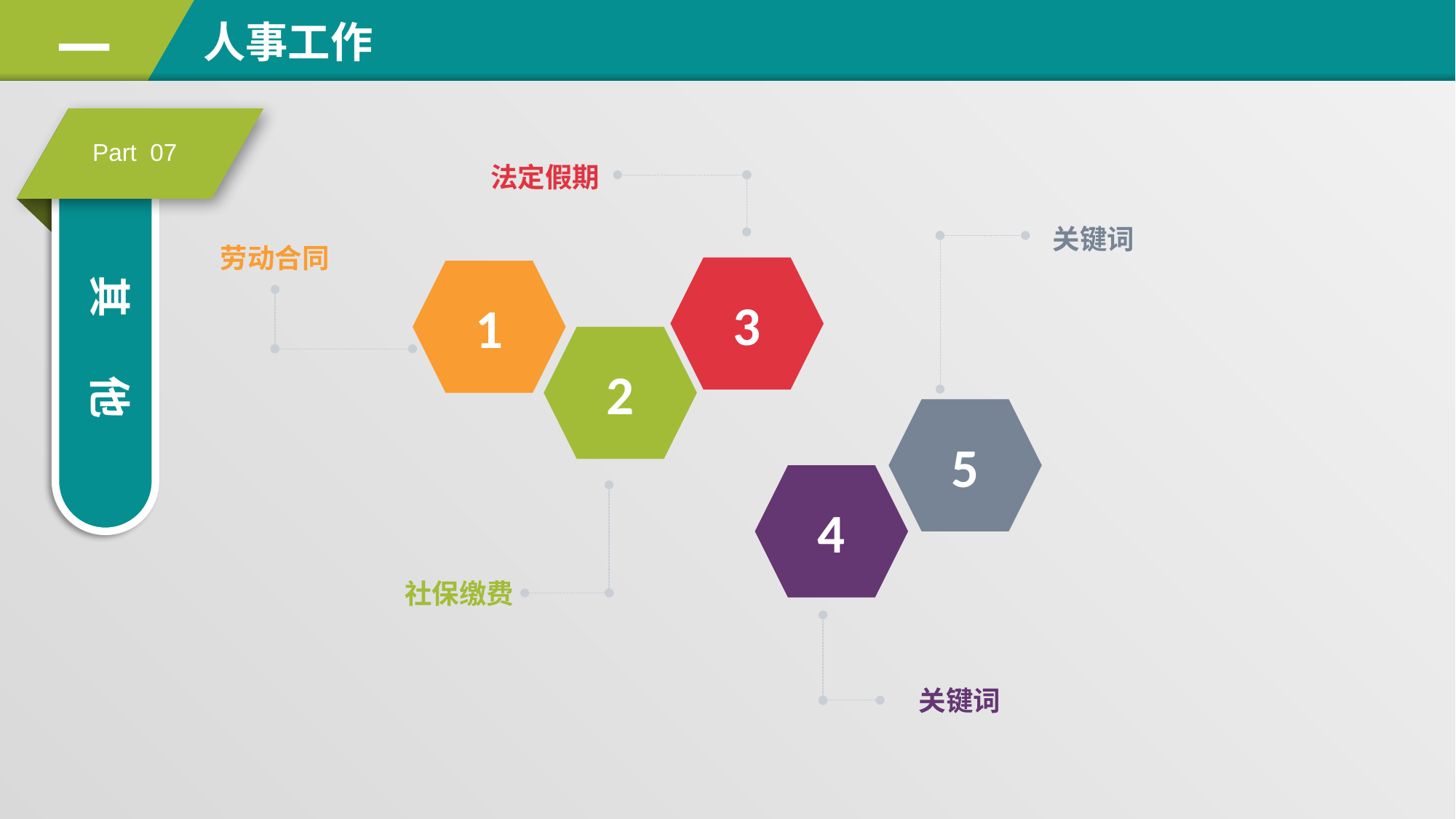

一
# 人事工作

Part  07

法定假期
其      他
关键词
劳动合同
3
1

2
5
4
社保缴费
关键词